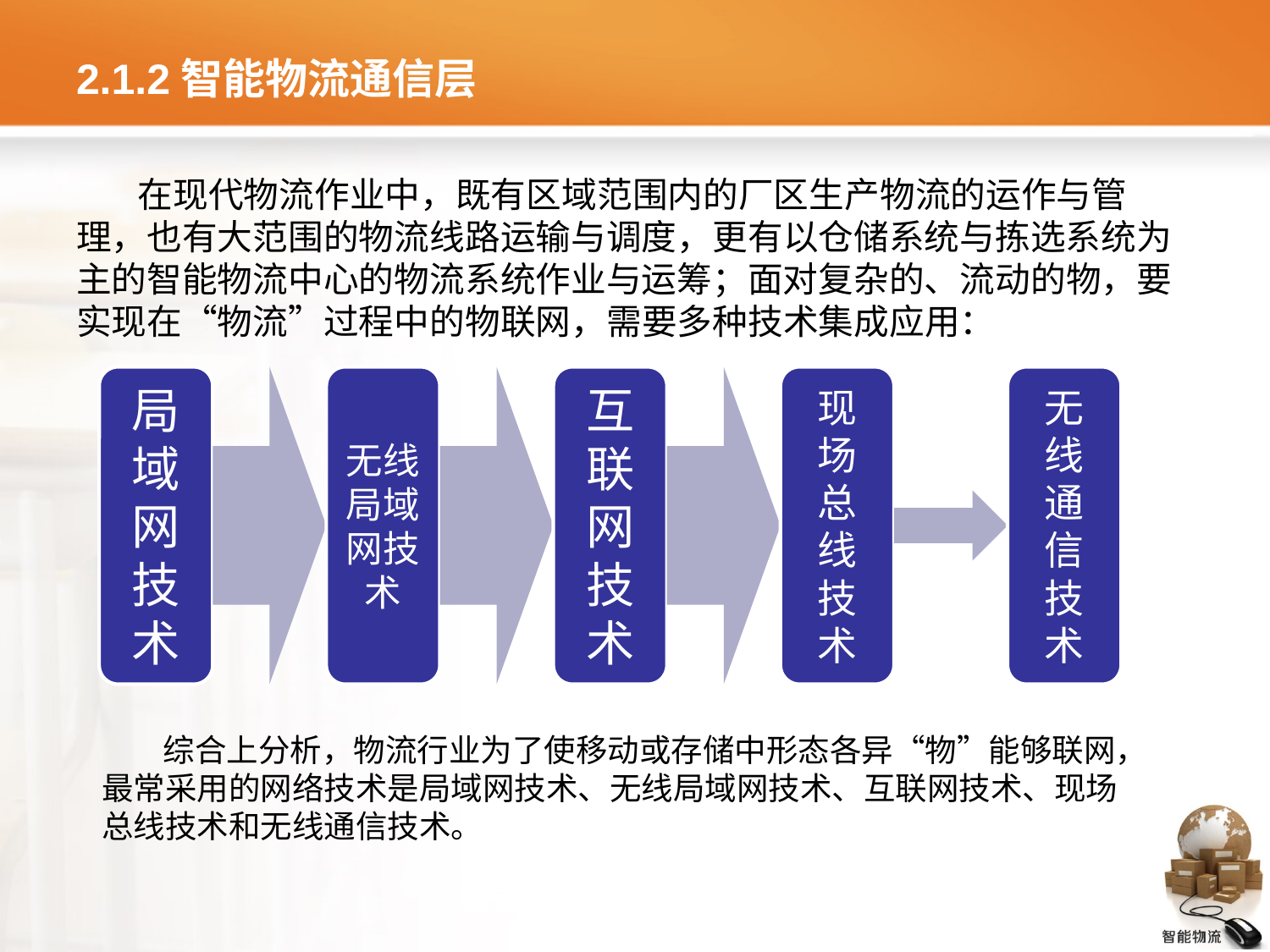

# 2.1.2智能物流通信层
在现代物流作业中，既有区域范围内的厂区生产物流的运作与管理，也有大范围的物流线路运输与调度，更有以仓储系统与拣选系统为主的智能物流中心的物流系统作业与运筹；面对复杂的、流动的物，要实现在“物流”过程中的物联网，需要多种技术集成应用：

局域网技术
无线局域网技术
互联网技术
现场总线技术
无线通信技术
综合上分析，物流行业为了使移动或存储中形态各异“物”能够联网，最常采用的网络技术是局域网技术、无线局域网技术、互联网技术、现场总线技术和无线通信技术。